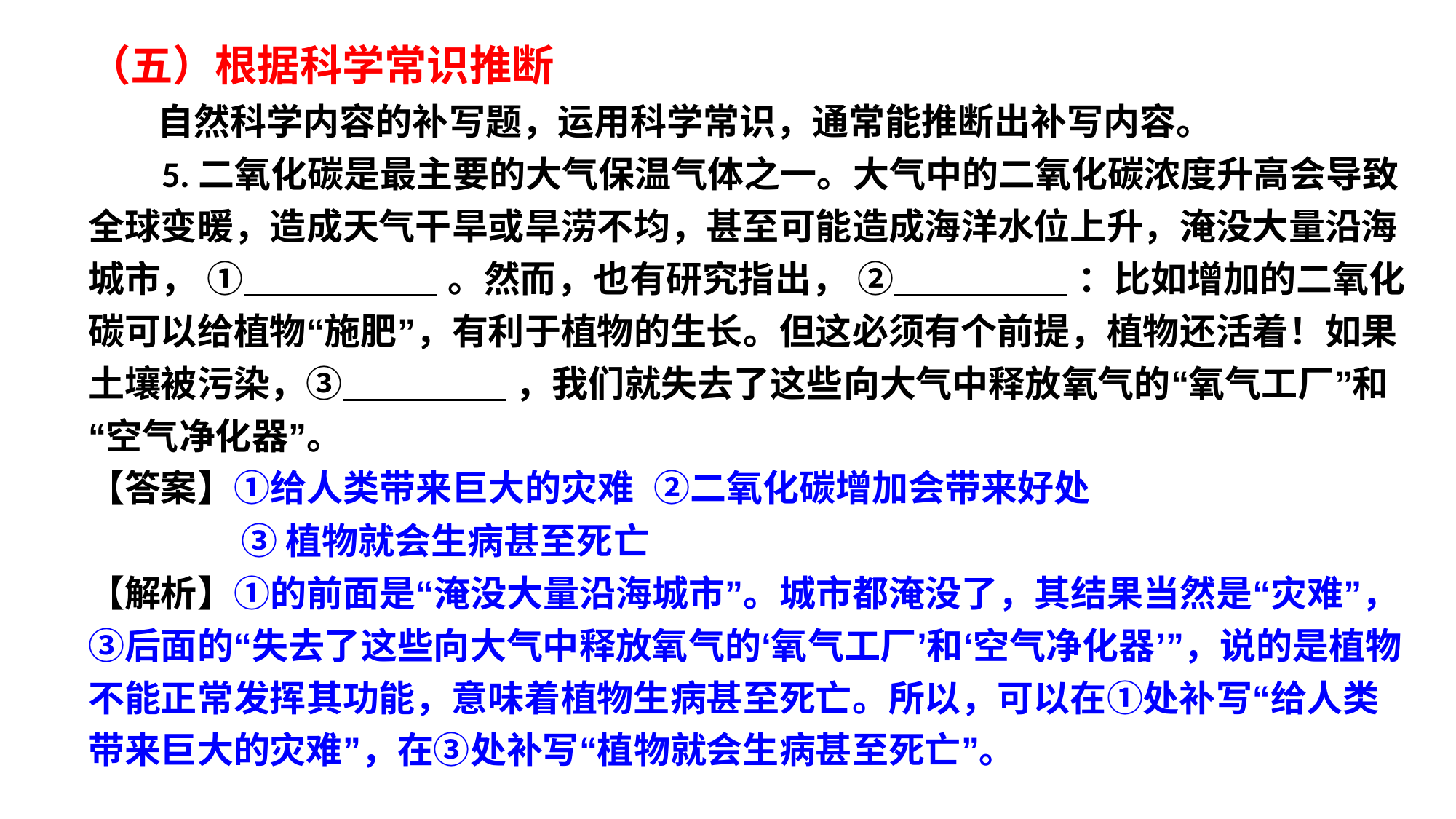

（五）根据科学常识推断
      自然科学内容的补写题，运用科学常识，通常能推断出补写内容。
         5.二氧化碳是最主要的大气保温气体之一。大气中的二氧化碳浓度升高会导致全球变暖，造成天气干旱或旱涝不均，甚至可能造成海洋水位上升，淹没大量沿海城市， ①                    。然而，也有研究指出， ②                  ：比如增加的二氧化碳可以给植物“施肥”，有利于植物的生长。但这必须有个前提，植物还活着！如果土壤被污染，③                 ，我们就失去了这些向大气中释放氧气的“氧气工厂”和“空气净化器”。
【答案】①给人类带来巨大的灾难  ②二氧化碳增加会带来好处
               ③植物就会生病甚至死亡
【解析】①的前面是“淹没大量沿海城市”。城市都淹没了，其结果当然是“灾难”，③后面的“失去了这些向大气中释放氧气的‘氧气工厂’和‘空气净化器’”，说的是植物不能正常发挥其功能，意味着植物生病甚至死亡。所以，可以在①处补写“给人类带来巨大的灾难”，在③处补写“植物就会生病甚至死亡”。